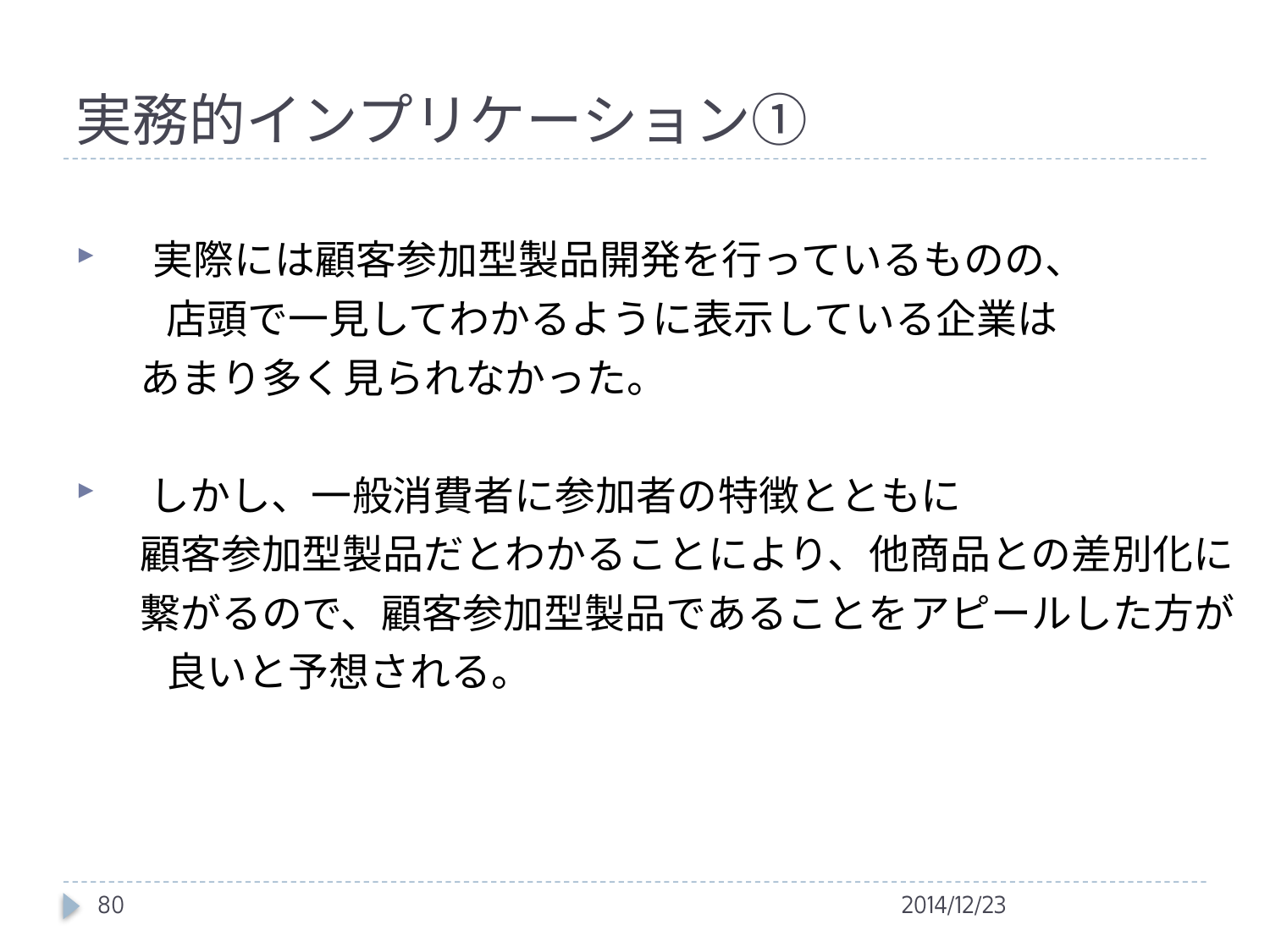

# 実務的インプリケーション①

　実際には顧客参加型製品開発を行っているものの、
　　 店頭で一見してわかるように表示している企業は
      あまり多く見られなかった。

   しかし、一般消費者に参加者の特徴とともに
      顧客参加型製品だとわかることにより、他商品との差別化に
      繋がるので、顧客参加型製品であることをアピールした方が
　　 良いと予想される。

80
2014/12/23